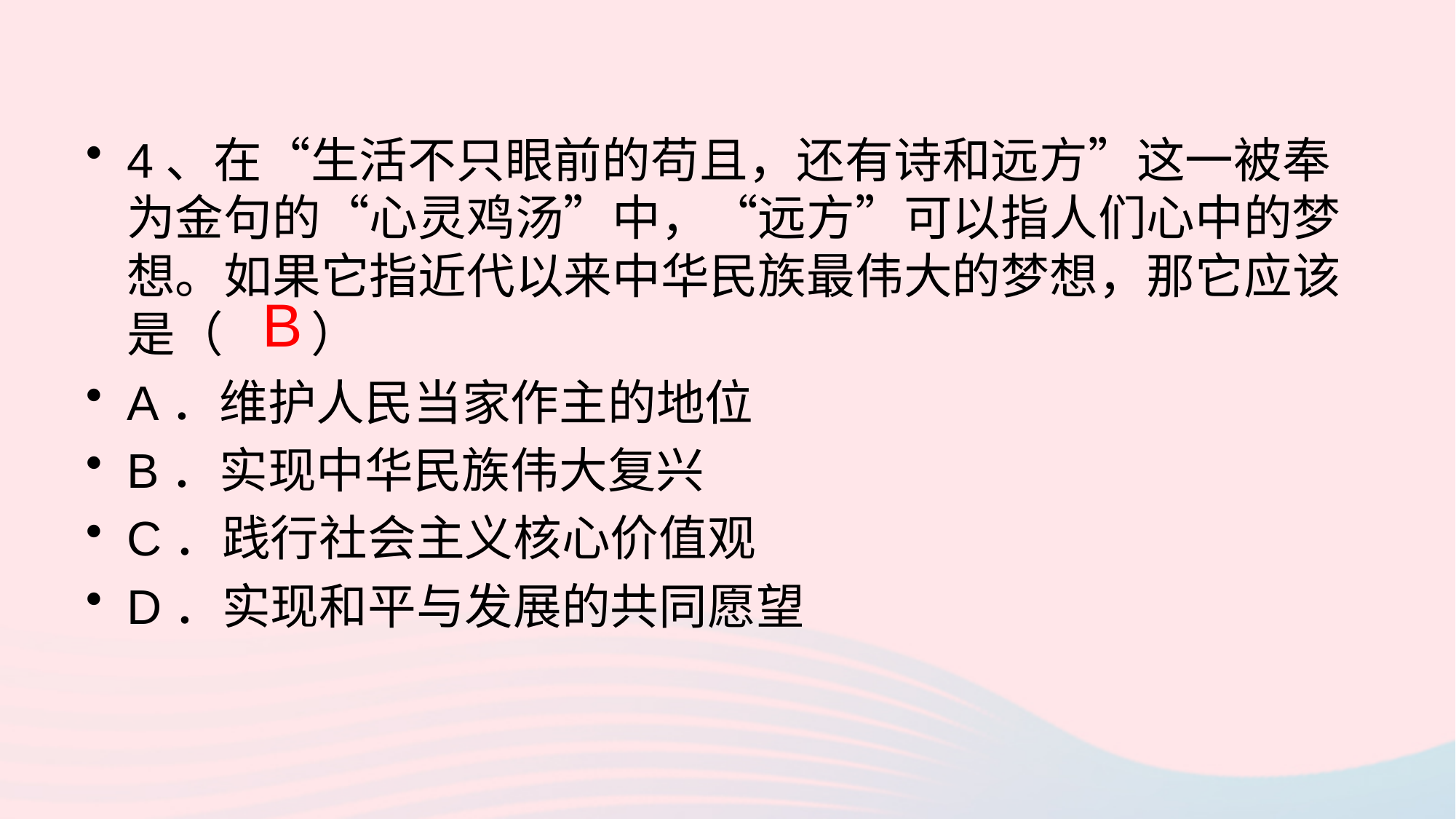

4、在“生活不只眼前的苟且，还有诗和远方”这一被奉为金句的“心灵鸡汤”中，“远方”可以指人们心中的梦想。如果它指近代以来中华民族最伟大的梦想，那它应该是（        ）
A．维护人民当家作主的地位
B．实现中华民族伟大复兴
C．践行社会主义核心价值观
D．实现和平与发展的共同愿望
B